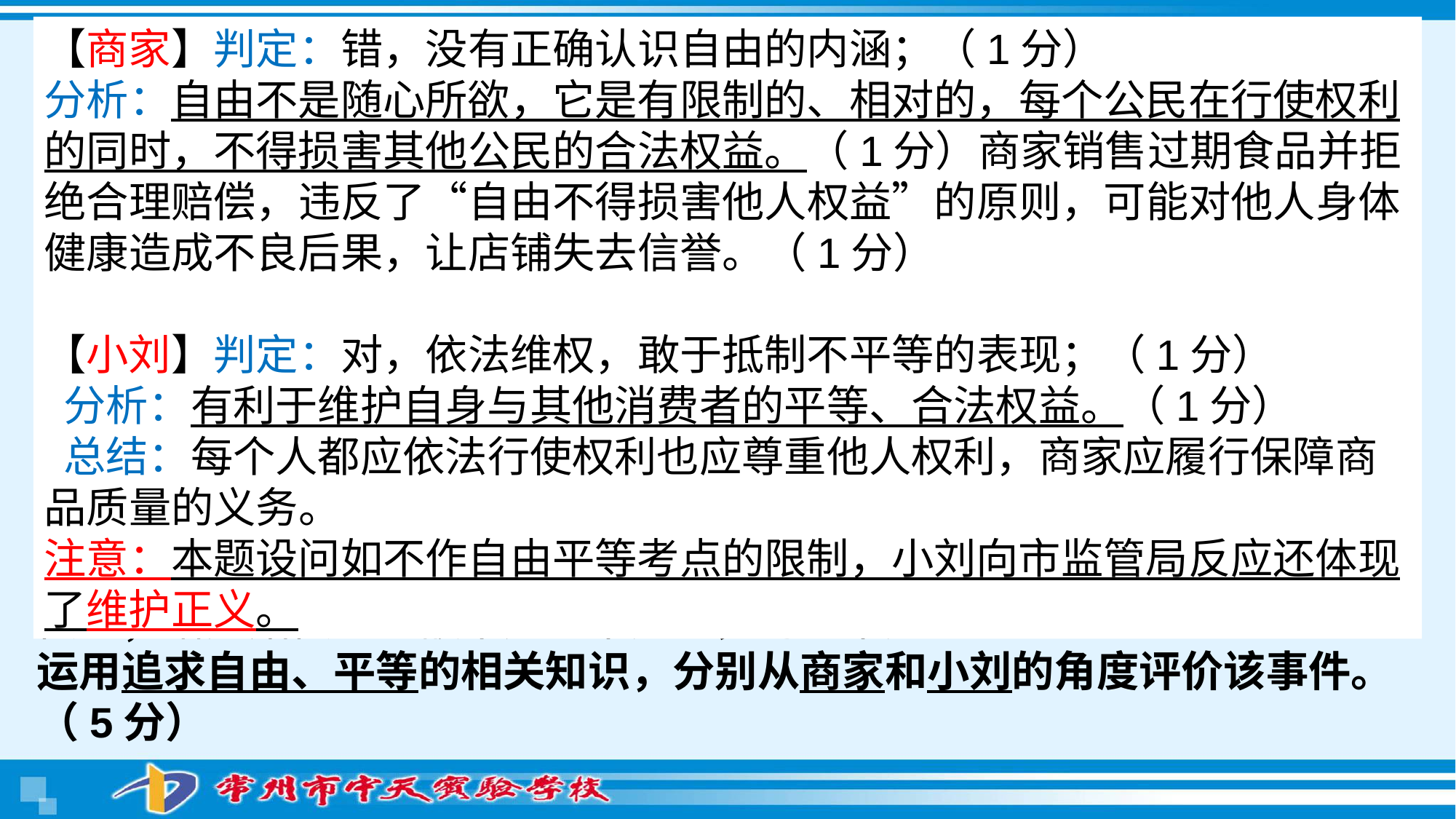

【商家】判定：错，没有正确认识自由的内涵；（1分）
分析：自由不是随心所欲，它是有限制的、相对的，每个公民在行使权利的同时，不得损害其他公民的合法权益。（1分）商家销售过期食品并拒绝合理赔偿，违反了“自由不得损害他人权益”的原则，可能对他人身体健康造成不良后果，让店铺失去信誉。（1分）

【小刘】判定：对，依法维权，敢于抵制不平等的表现；（1分）
 分析：有利于维护自身与其他消费者的平等、合法权益。（1分）
 总结：每个人都应依法行使权利也应尊重他人权利，商家应履行保障商品质量的义务。
注意：本题设问如不作自由平等考点的限制，小刘向市监管局反应还体现了维护正义。
【典型错误回顾A】材料一：小刘在一家商店购买了1个某品牌打折面包，通过微信扫码支付了1元货款。在食用过程中，他发现该面包是过期食品。由于小刘平时注重学习维权相关法律知识，于是他找到商店店主理论，依据《食品安全法》相关规定，要求店主赔偿自己1000元损失。但商店以面包是打折商品为由，仅同意按照价款的十倍支付10元赔偿。随后，小刘前往一家律师事务所咨询，在律师的建议下，他将此事件向当地市场监督管理局反映。市场监督管理局经过调查后进行了处理，最终要求商店赔偿小刘1000元，并对该商家作出了相应处罚。
材料二：《食品安全法》第一百四十八条  第二款  生产不符合食品安全标准的食品或者经营明知是不符合食品安全标准的食品，消费者除要求赔偿损失外，还可以向生产者或者经营者要求支付价款十倍或者损失三倍的赔偿金；增加赔偿的金额不足一千元的，为一千元。
运用追求自由、平等的相关知识，分别从商家和小刘的角度评价该事件。（5分）